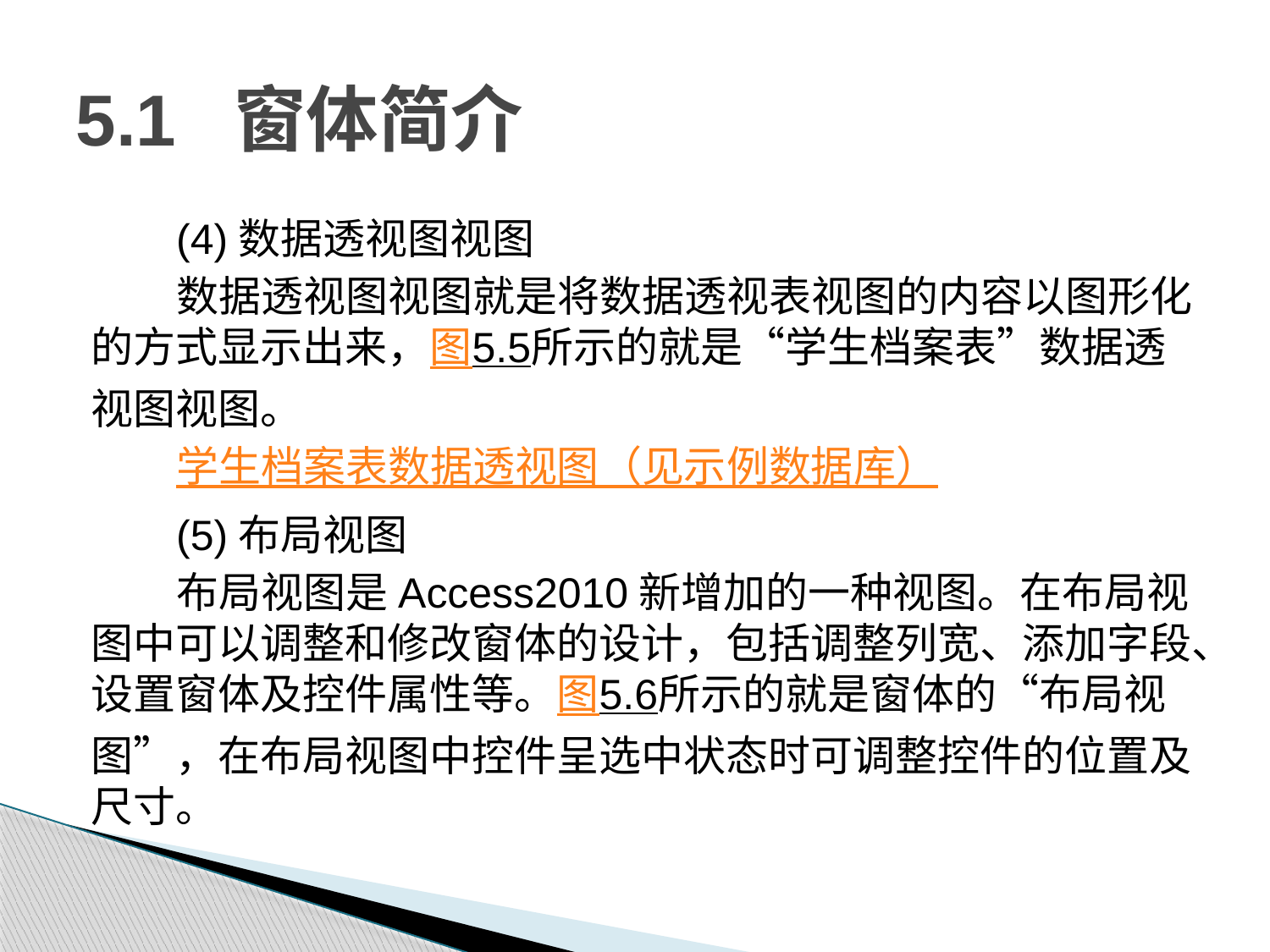

# 5.1  窗体简介
(4)数据透视图视图
数据透视图视图就是将数据透视表视图的内容以图形化的方式显示出来，图5.5所示的就是“学生档案表”数据透视图视图。
学生档案表数据透视图（见示例数据库）
(5)布局视图
布局视图是Access2010新增加的一种视图。在布局视图中可以调整和修改窗体的设计，包括调整列宽、添加字段、设置窗体及控件属性等。图5.6所示的就是窗体的“布局视图”，在布局视图中控件呈选中状态时可调整控件的位置及尺寸。